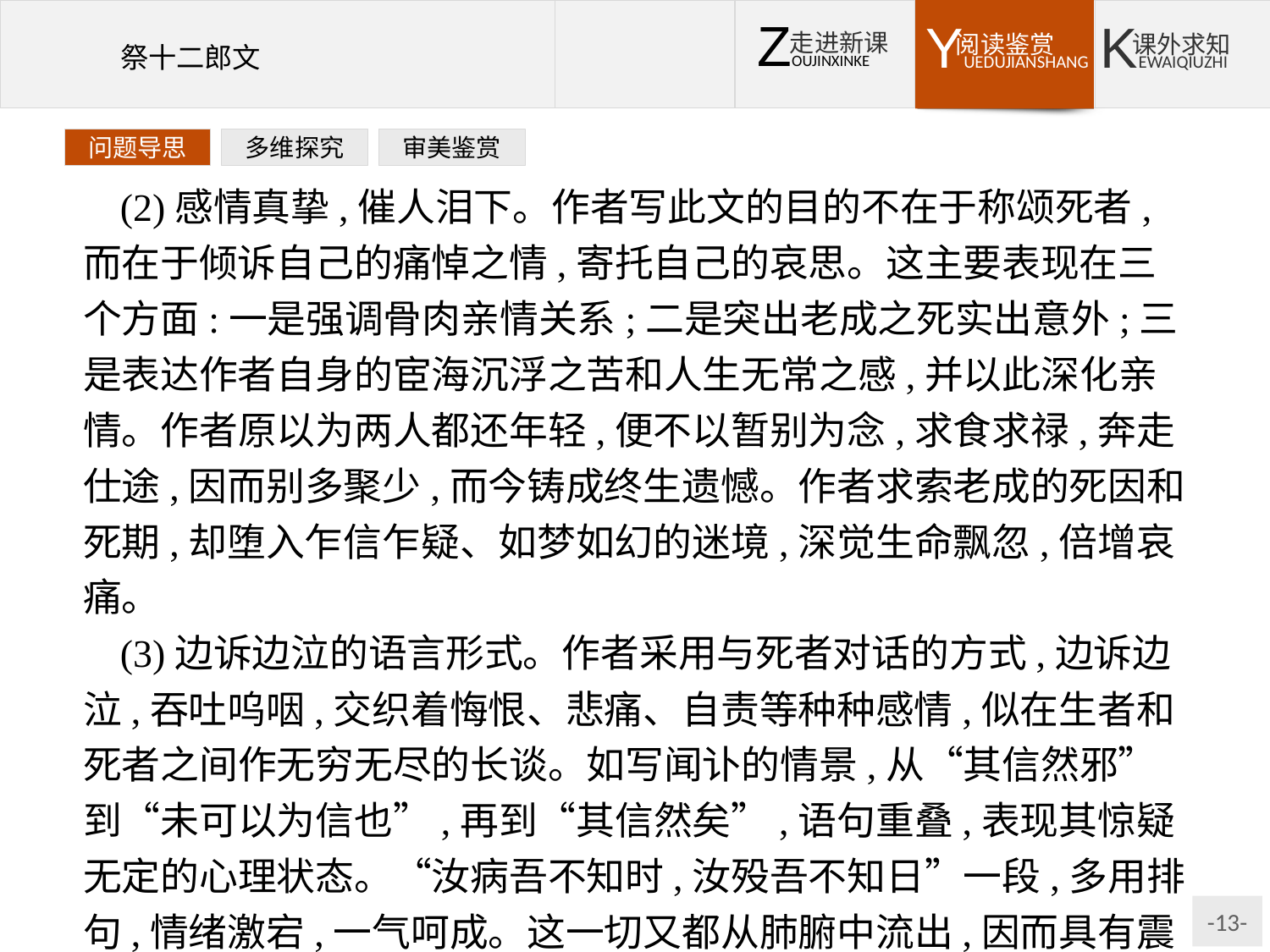

问题导思
多维探究
审美鉴赏
(2)感情真挚,催人泪下。作者写此文的目的不在于称颂死者,而在于倾诉自己的痛悼之情,寄托自己的哀思。这主要表现在三个方面:一是强调骨肉亲情关系;二是突出老成之死实出意外;三是表达作者自身的宦海沉浮之苦和人生无常之感,并以此深化亲情。作者原以为两人都还年轻,便不以暂别为念,求食求禄,奔走仕途,因而别多聚少,而今铸成终生遗憾。作者求索老成的死因和死期,却堕入乍信乍疑、如梦如幻的迷境,深觉生命飘忽,倍增哀痛。
(3)边诉边泣的语言形式。作者采用与死者对话的方式,边诉边泣,吞吐呜咽,交织着悔恨、悲痛、自责等种种感情,似在生者和死者之间作无穷无尽的长谈。如写闻讣的情景,从“其信然邪”到“未可以为信也”,再到“其信然矣”,语句重叠,表现其惊疑无定的心理状态。“汝病吾不知时,汝殁吾不知日”一段,多用排句,情绪激宕,一气呵成。这一切又都从肺腑中流出,因而具有震撼人心的力量。